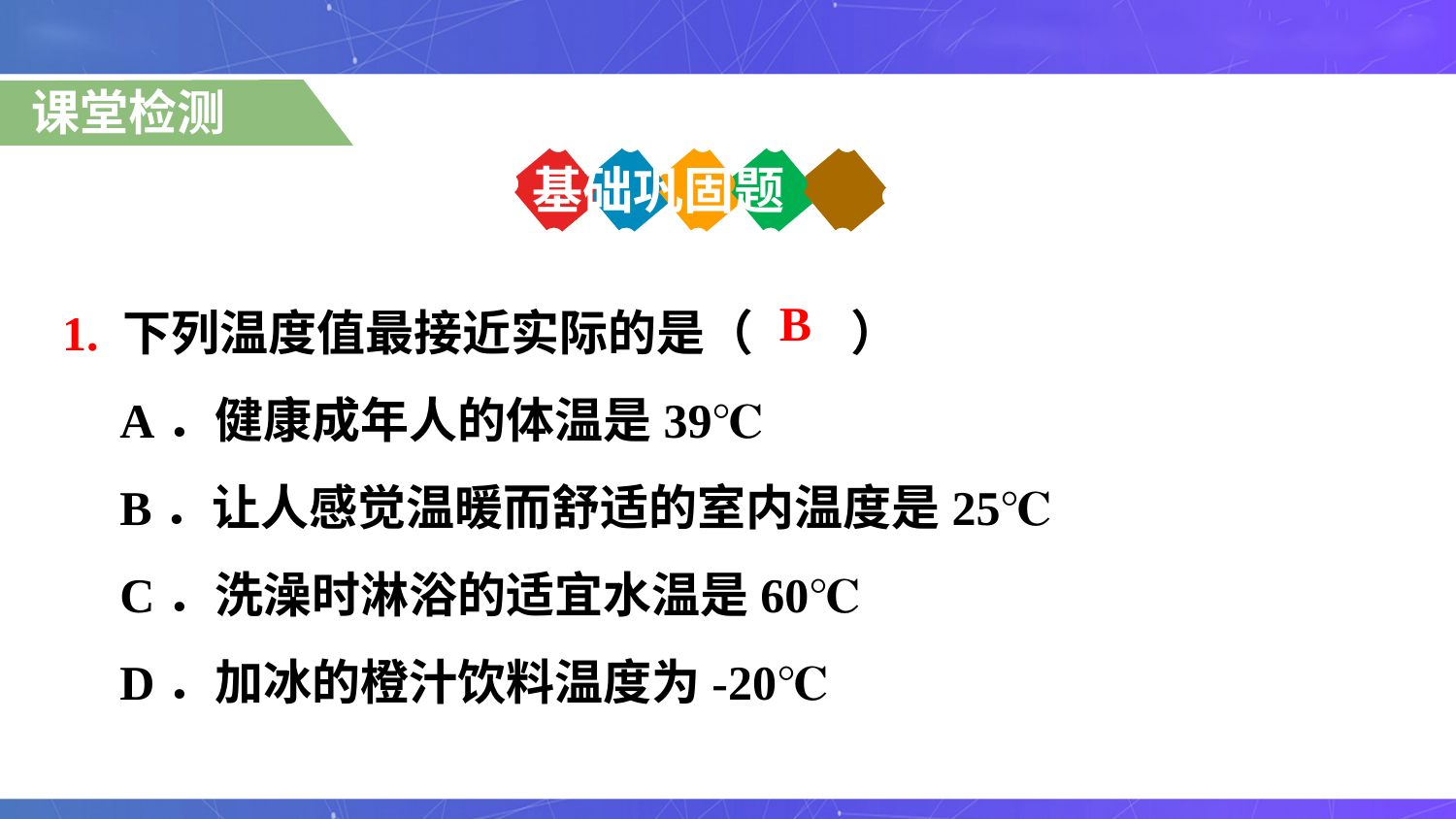

课堂检测

基础巩固题

1. 下列温度值最接近实际的是（　　）
A．健康成年人的体温是39℃
B．让人感觉温暖而舒适的室内温度是25℃
C．洗澡时淋浴的适宜水温是60℃
D．加冰的橙汁饮料温度为-20℃
B